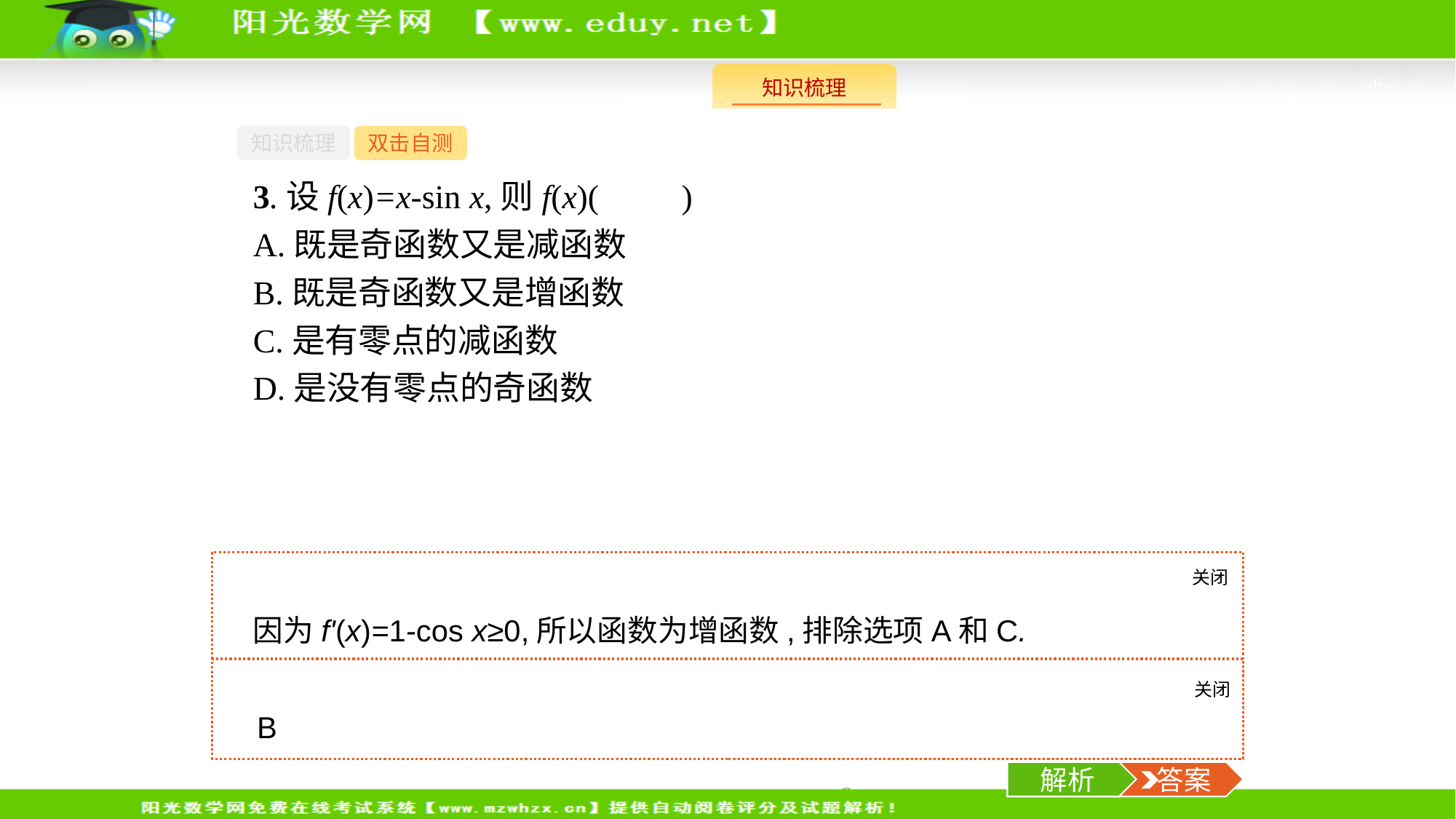

-6-
知识梳理
双击自测
3.设f(x)=x-sin x,则f(x)(　　)
A.既是奇函数又是减函数
B.既是奇函数又是增函数
C.是有零点的减函数
D.是没有零点的奇函数

关闭
解析

因为f'(x)=1-cos x≥0,所以函数为增函数,排除选项A和C.
又因为f(0)=0-sin 0=0,所以函数存在零点,排除选项D,故选B.

关闭
解析
  答案

B
解析
  答案